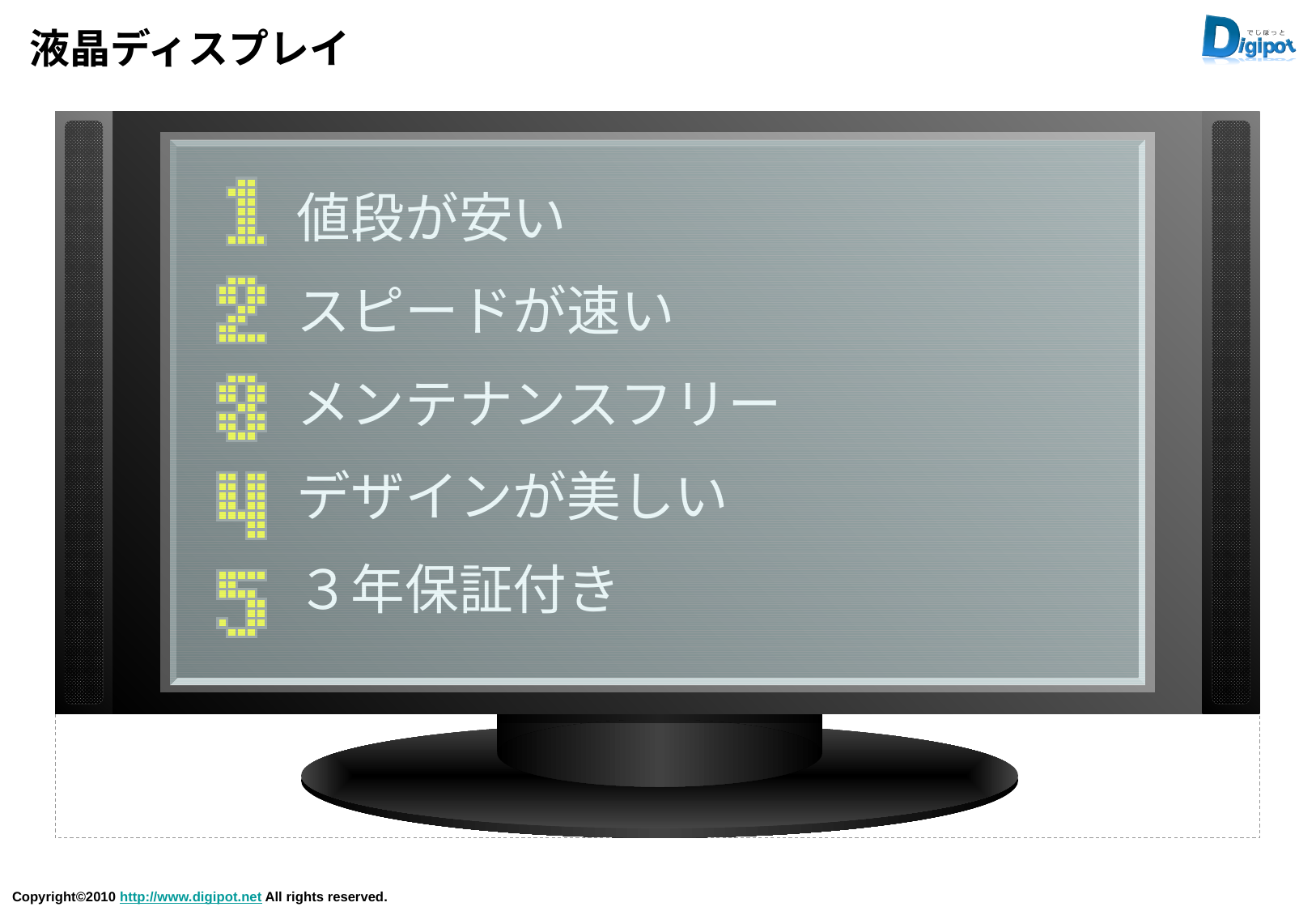

# 液晶ディスプレイ

値段が安い
スピードが速い
メンテナンスフリー
デザインが美しい
３年保証付き